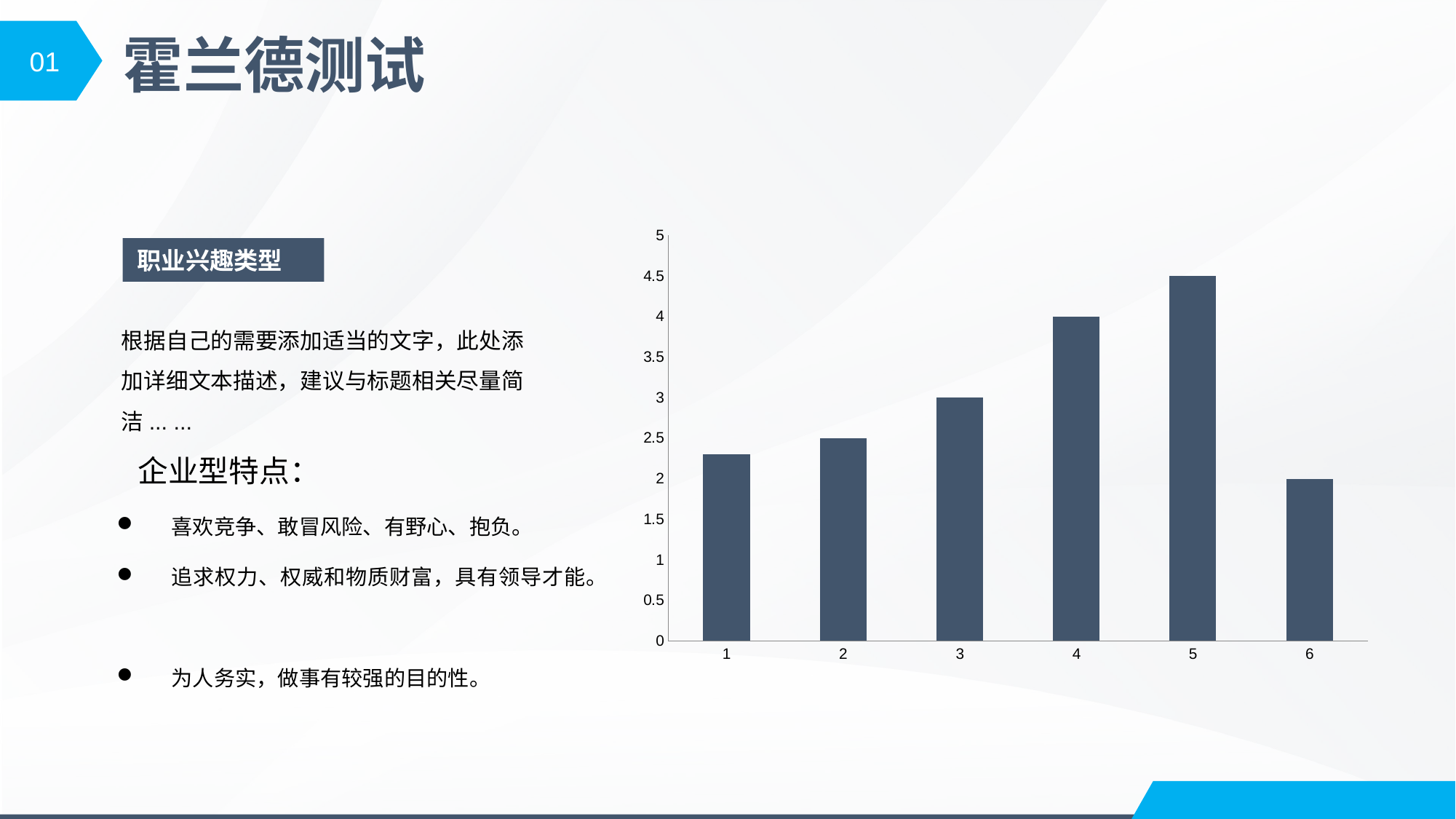

01
霍兰德测试

### Chart

| Category |  |
|---|---|
职业兴趣类型
根据自己的需要添加适当的文字，此处添加详细文本描述，建议与标题相关尽量简洁... ...
  企业型特点：
喜欢竞争、敢冒风险、有野心、抱负。
追求权力、权威和物质财富，具有领导才能。
为人务实，做事有较强的目的性。